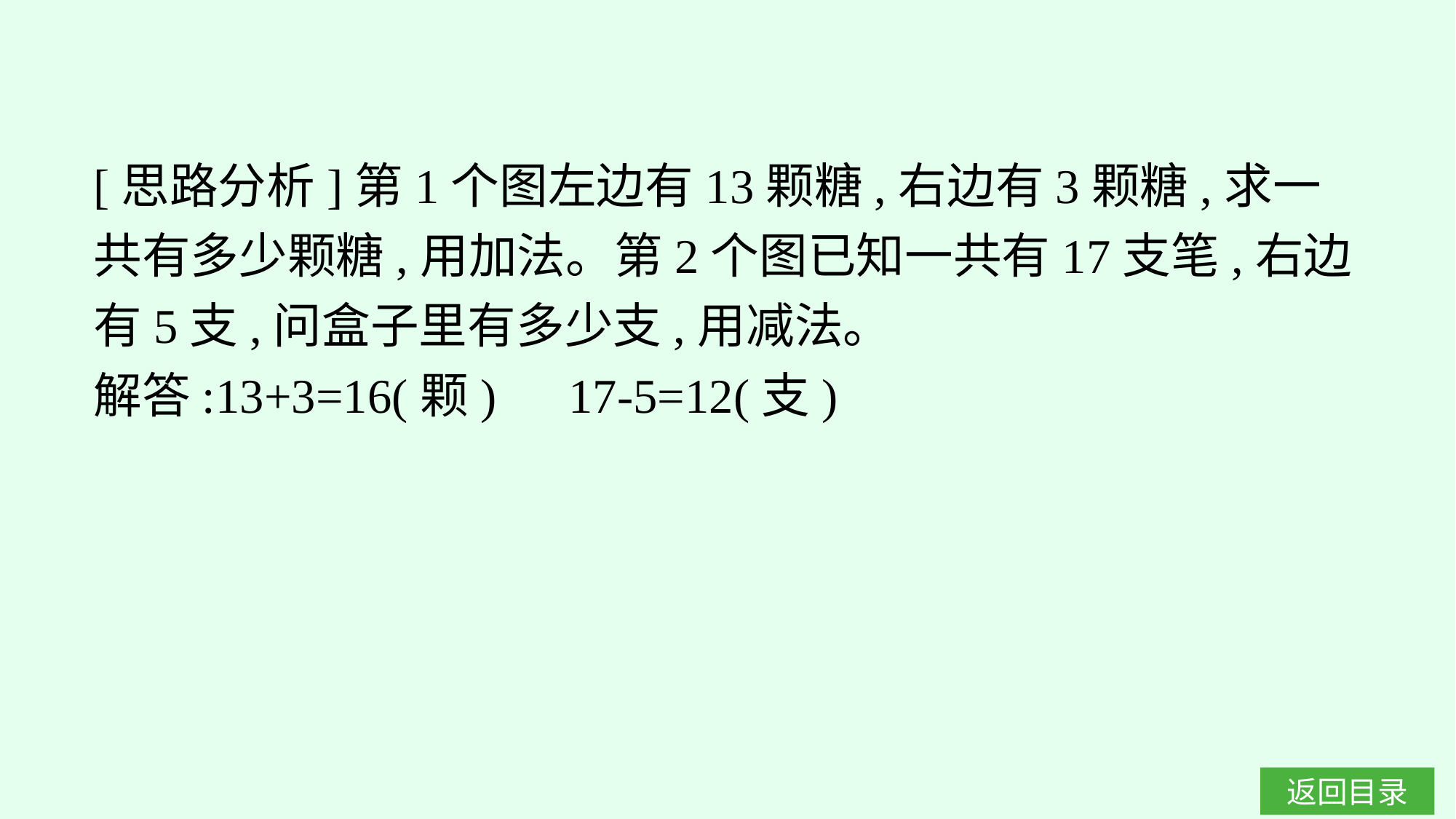

[思路分析]第1个图左边有13颗糖,右边有3颗糖,求一共有多少颗糖,用加法。第2个图已知一共有17支笔,右边有5支,问盒子里有多少支,用减法。
解答:13+3=16(颗)　17-5=12(支)